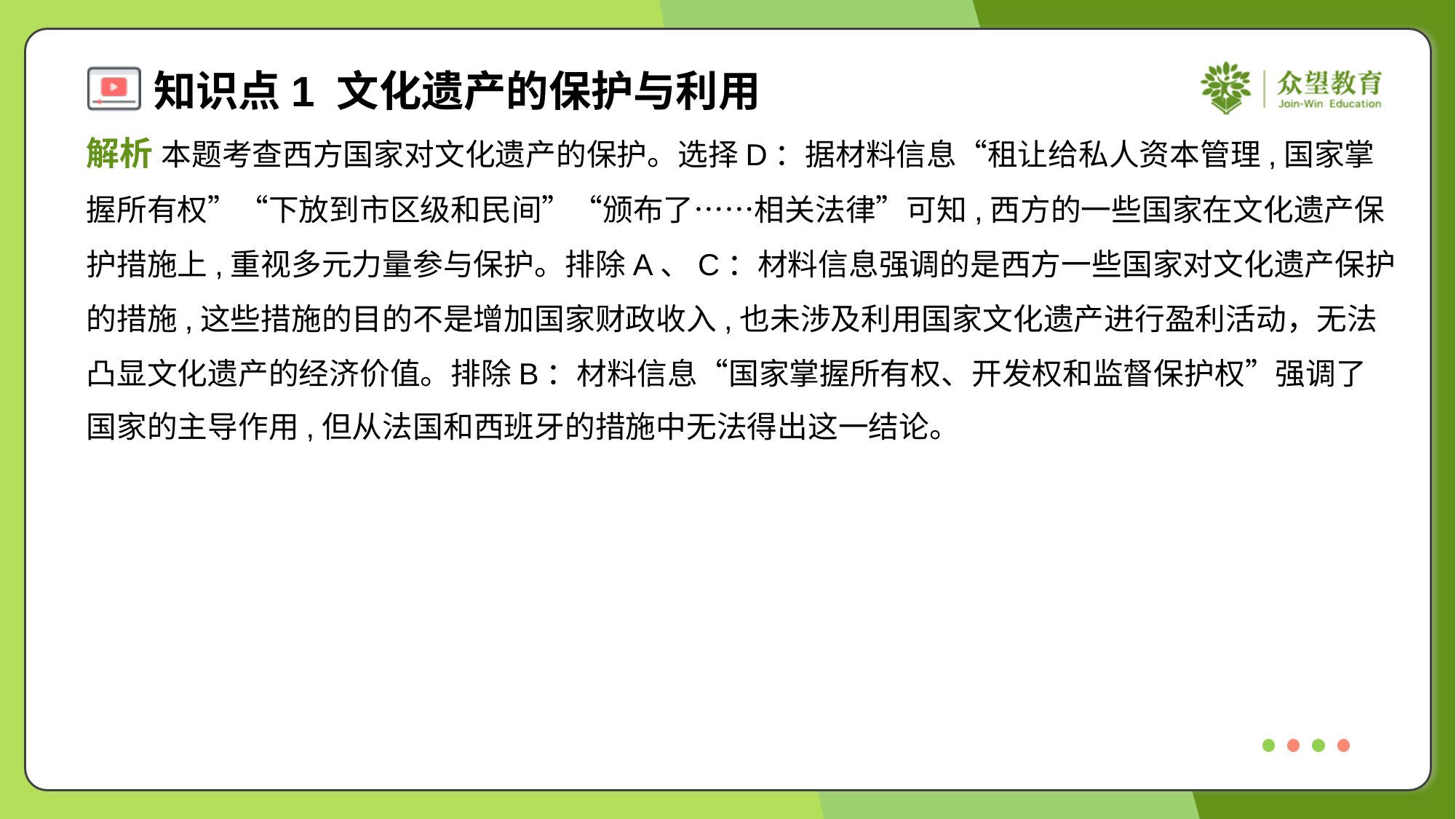

解析 本题考查西方国家对文化遗产的保护。选择D：据材料信息“租让给私人资本管理,国家掌
握所有权”“下放到市区级和民间”“颁布了……相关法律”可知,西方的一些国家在文化遗产保
护措施上,重视多元力量参与保护。排除A、C：材料信息强调的是西方一些国家对文化遗产保护
的措施,这些措施的目的不是增加国家财政收入,也未涉及利用国家文化遗产进行盈利活动，无法
凸显文化遗产的经济价值。排除B：材料信息“国家掌握所有权、开发权和监督保护权”强调了
国家的主导作用,但从法国和西班牙的措施中无法得出这一结论。